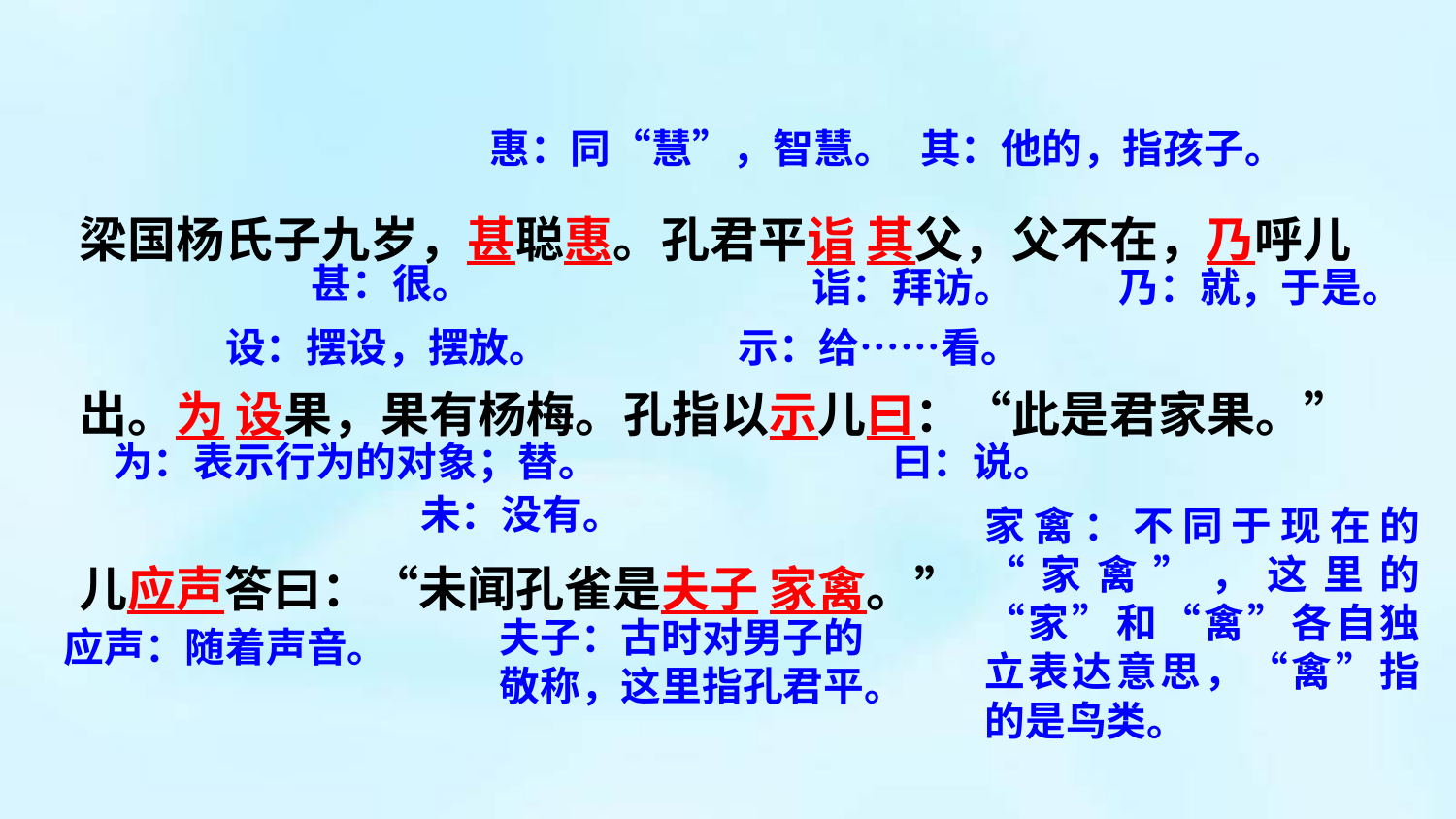

梁国杨氏子九岁，甚聪惠。孔君平诣 其父，父不在，乃呼儿出。为 设果，果有杨梅。孔指以示儿曰：“此是君家果。”儿应声答曰：“未闻孔雀是夫子 家禽。”
惠：同“慧”，智慧。
其：他的，指孩子。
甚：很。
诣：拜访。
乃：就，于是。
示：给……看。
设：摆设，摆放。
为：表示行为的对象；替。
曰：说。
未：没有。
家禽：不同于现在的“家禽”，这里的“家”和“禽”各自独立表达意思，“禽”指的是鸟类。
夫子：古时对男子的敬称，这里指孔君平。
应声：随着声音。